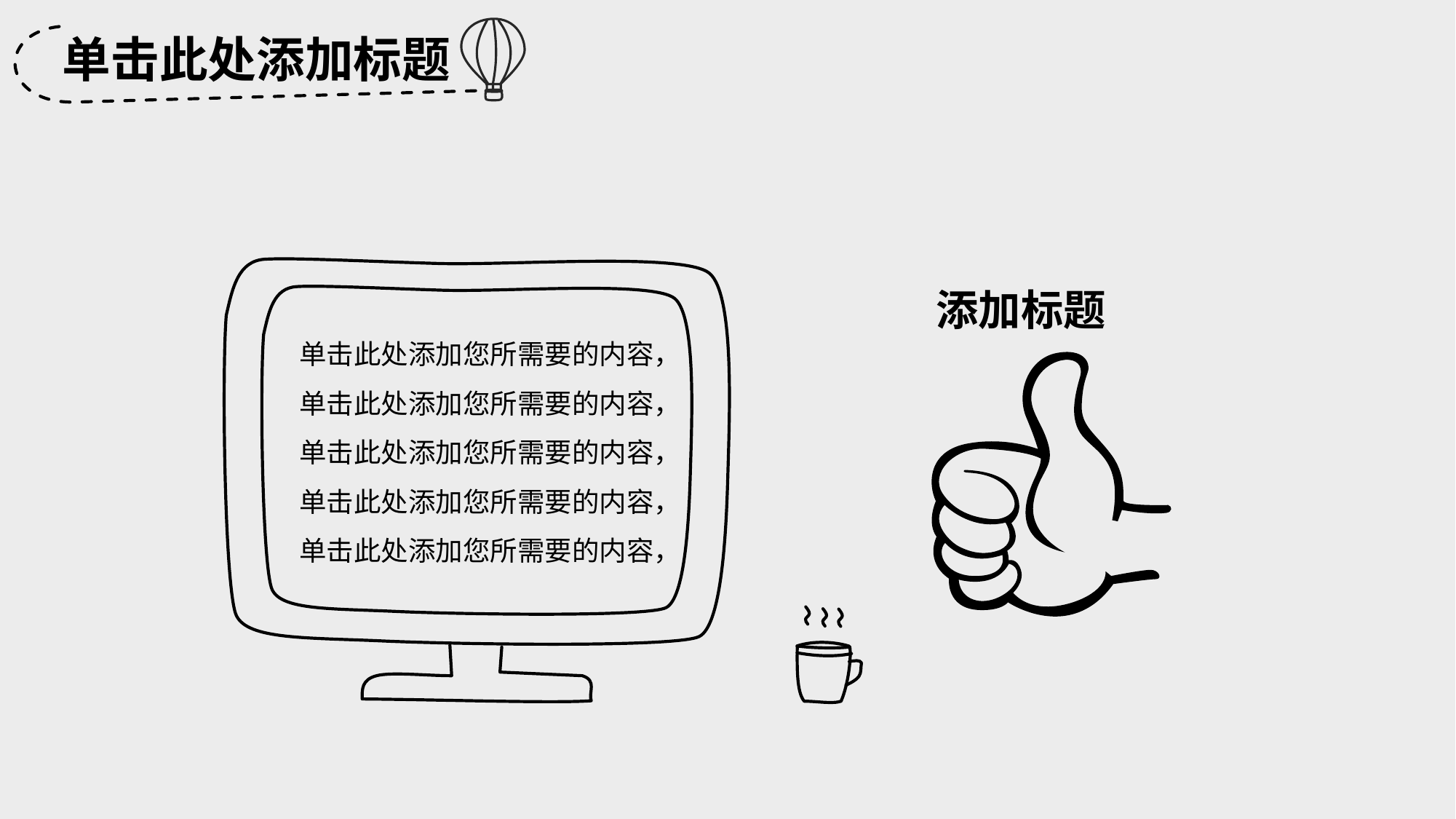

单击此处添加标题

添加标题
单击此处添加您所需要的内容，单击此处添加您所需要的内容，单击此处添加您所需要的内容，单击此处添加您所需要的内容，单击此处添加您所需要的内容，